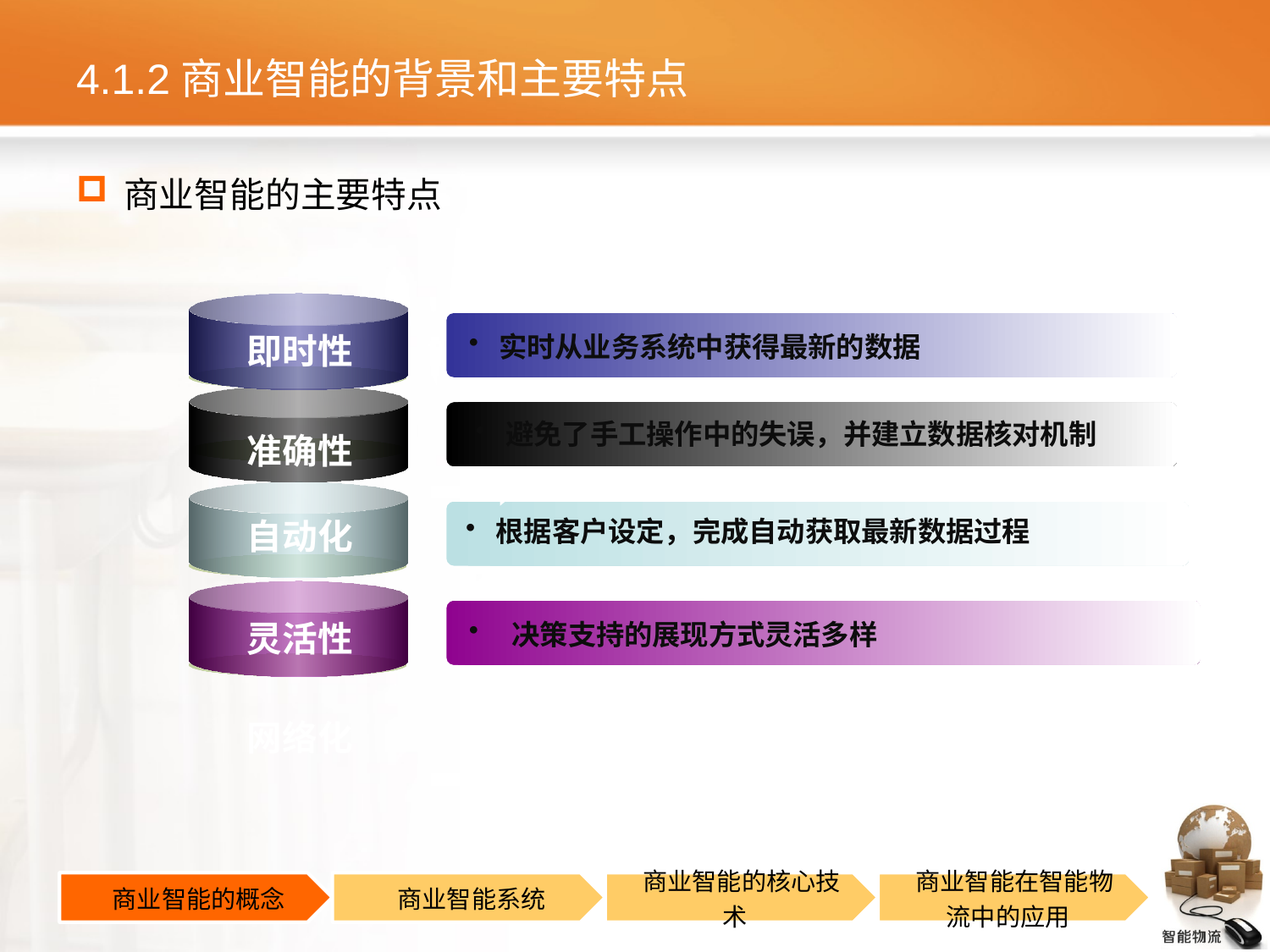

# 4.1.2商业智能的背景和主要特点
商业智能的主要特点

即时性
实时从业务系统中获得最新的数据

避免了手工操作中的失误，并建立数据核对机制
准确性

根据客户设定，完成自动获取最新数据过程
自动化

灵活性
 决策支持的展现方式灵活多样
网络化